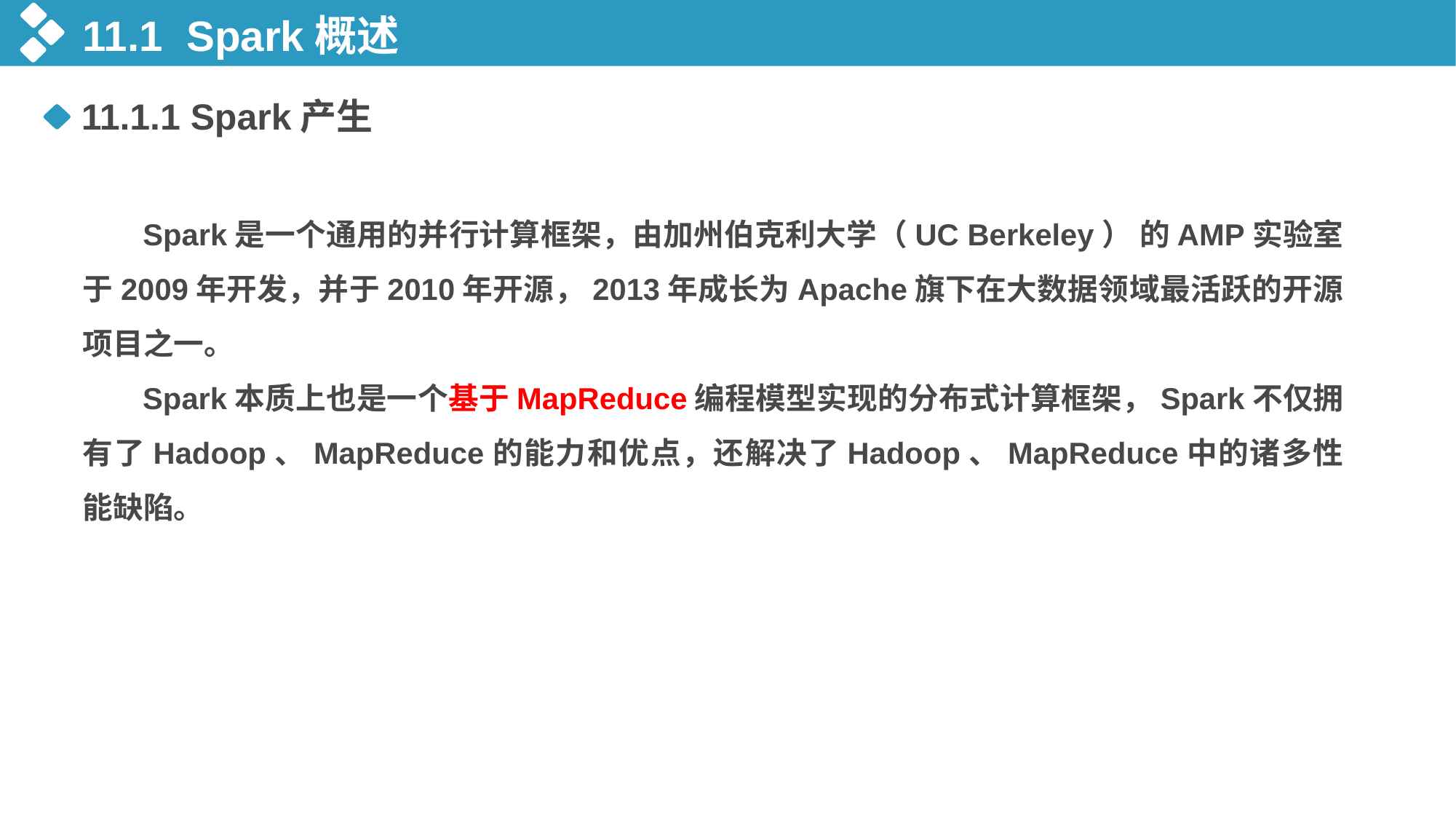

11.1  Spark概述
11.1.1 Spark产生

       Spark是一个通用的并行计算框架，由加州伯克利大学（UC Berkeley） 的AMP实验室于2009年开发，并于2010年开源，2013年成长为Apache旗下在大数据领域最活跃的开源项目之一。
       Spark本质上也是一个基于MapReduce编程模型实现的分布式计算框架，Spark不仅拥有了Hadoop、MapReduce的能力和优点，还解决了Hadoop、MapReduce中的诸多性能缺陷。